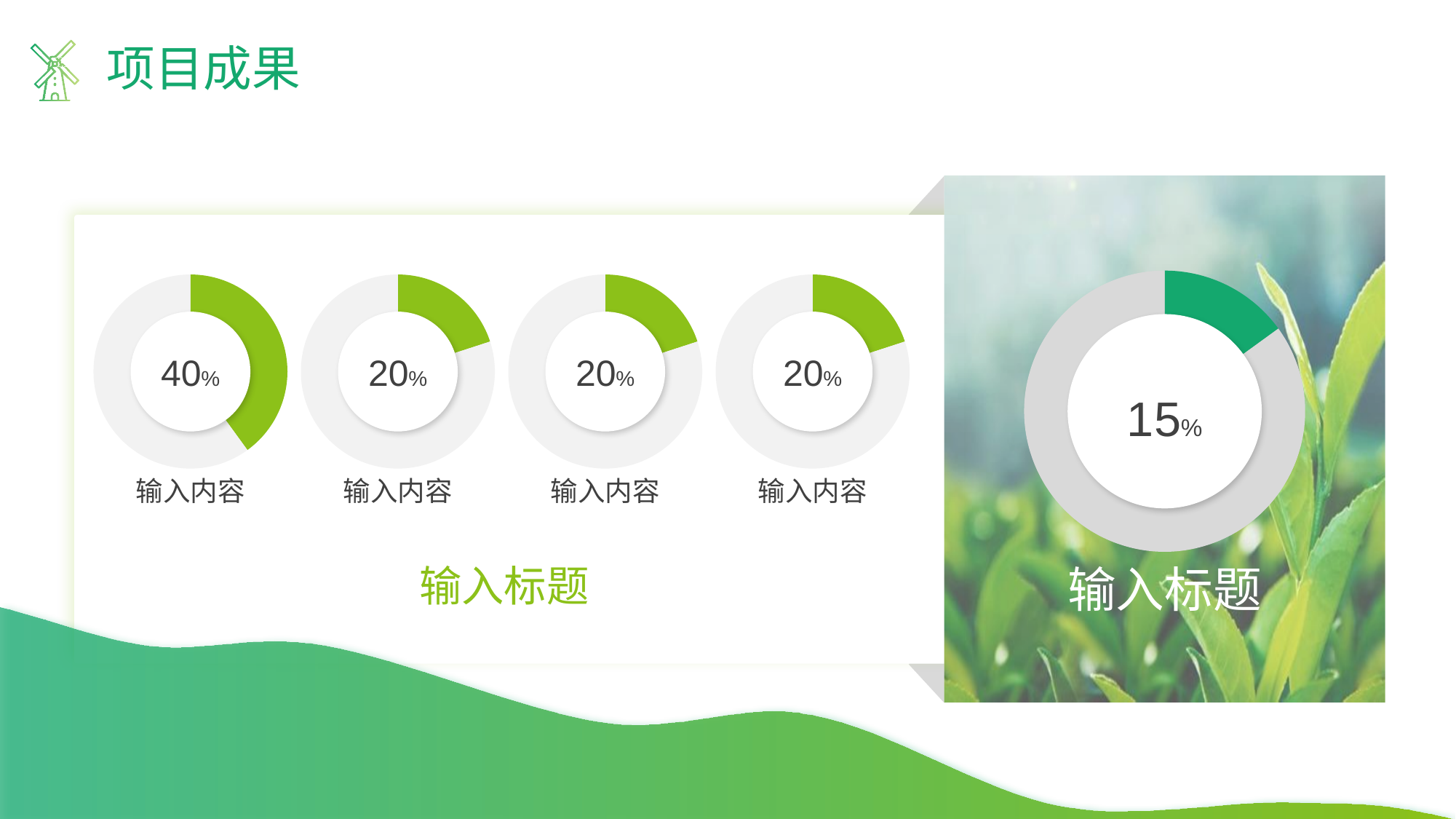

项目成果

### Chart

| Category | 占比 |
|---|---|
| 系列5 | 0.15 |
| 其他 | 0.85 |

### Chart

| Category | 占比 |
|---|---|
| 系列1 | 0.4 |
| 其他 | 0.6 |
40%

### Chart

| Category | 占比 |
|---|---|
| 系列2 | 0.2 |
| 其他 | 0.8 |
20%

### Chart

| Category | 占比 |
|---|---|
| 土地租金 | 0.2 |
| 其他 | 0.8 |
20%

### Chart

| Category | 占比 |
|---|---|
| 土地租金 | 0.2 |
| 其他 | 0.8 |
20%

15%
输入内容
输入内容
输入内容
输入内容
输入标题
输入标题